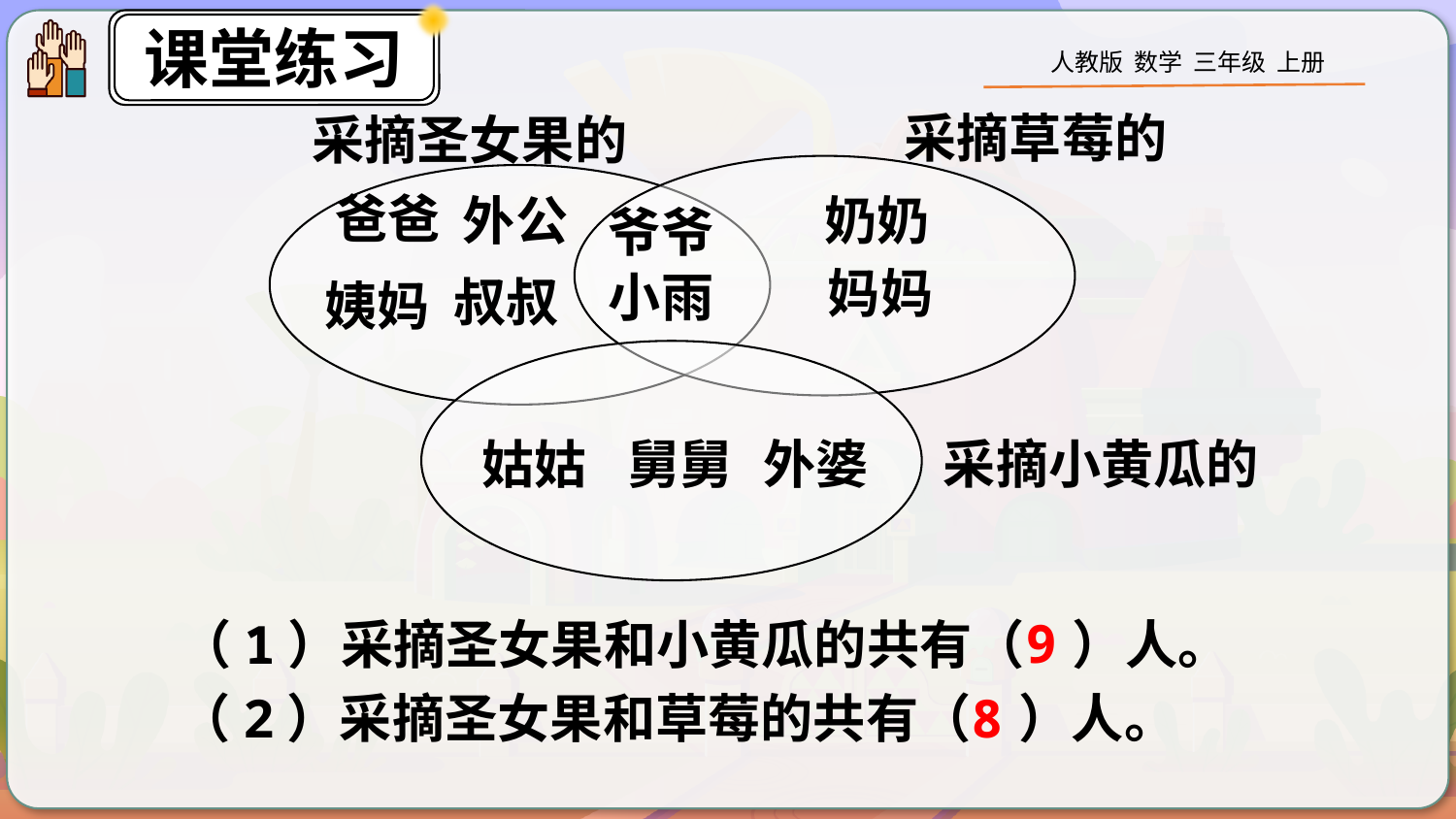

采摘草莓的
采摘圣女果的

爸爸
外公
奶奶
爷爷
妈妈
小雨
叔叔
姨妈

姑姑
舅舅
外婆
采摘小黄瓜的
9
（1）采摘圣女果和小黄瓜的共有（    ）人。
（2）采摘圣女果和草莓的共有（    ）人。
8